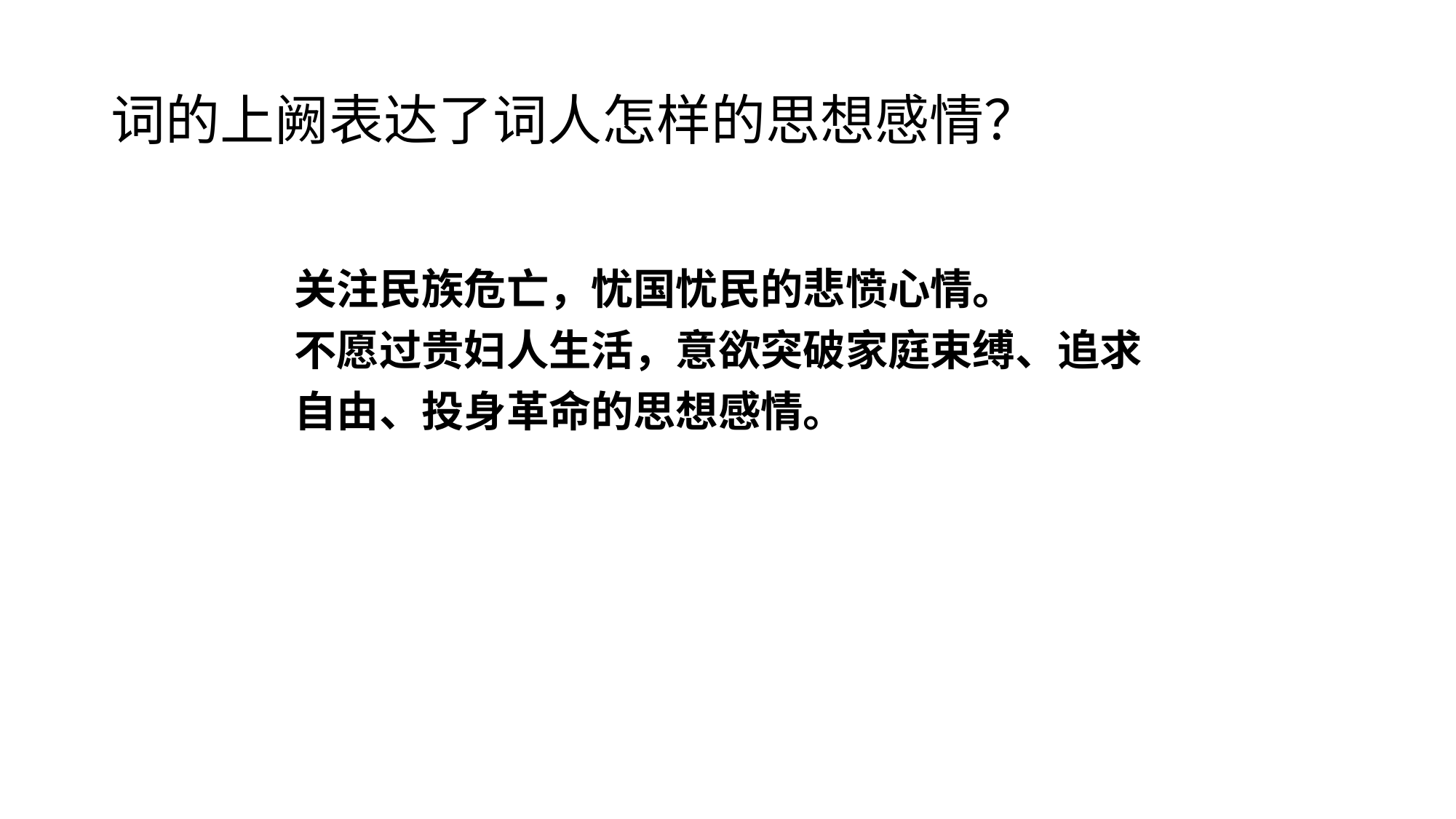

# 词的上阙表达了词人怎样的思想感情？

关注民族危亡，忧国忧民的悲愤心情。
不愿过贵妇人生活，意欲突破家庭束缚、追求
自由、投身革命的思想感情。